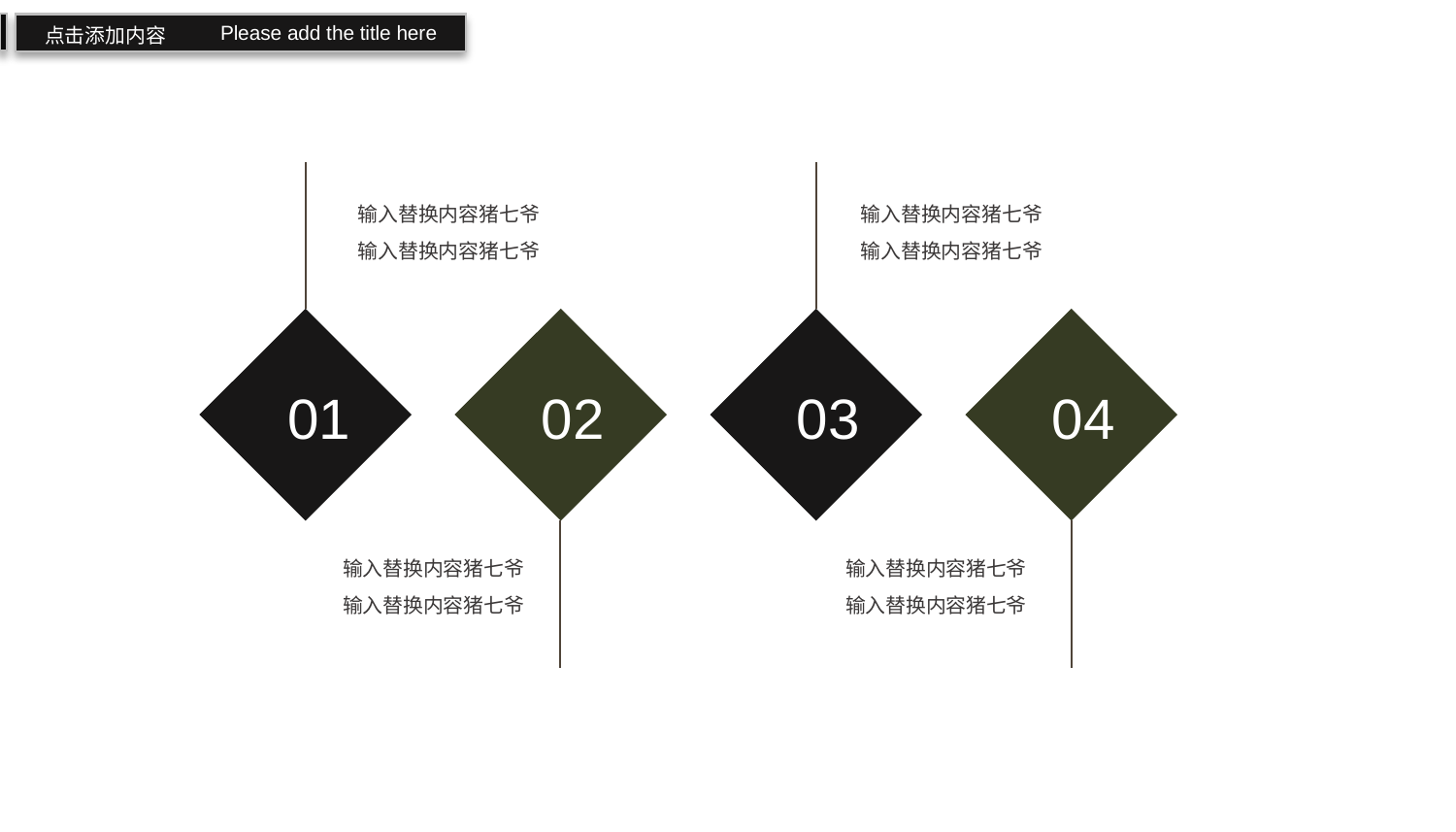

Please add the title here

点击添加内容

01
02
03
04
输入替换内容猪七爷
输入替换内容猪七爷
输入替换内容猪七爷
输入替换内容猪七爷
输入替换内容猪七爷
输入替换内容猪七爷
输入替换内容猪七爷
输入替换内容猪七爷